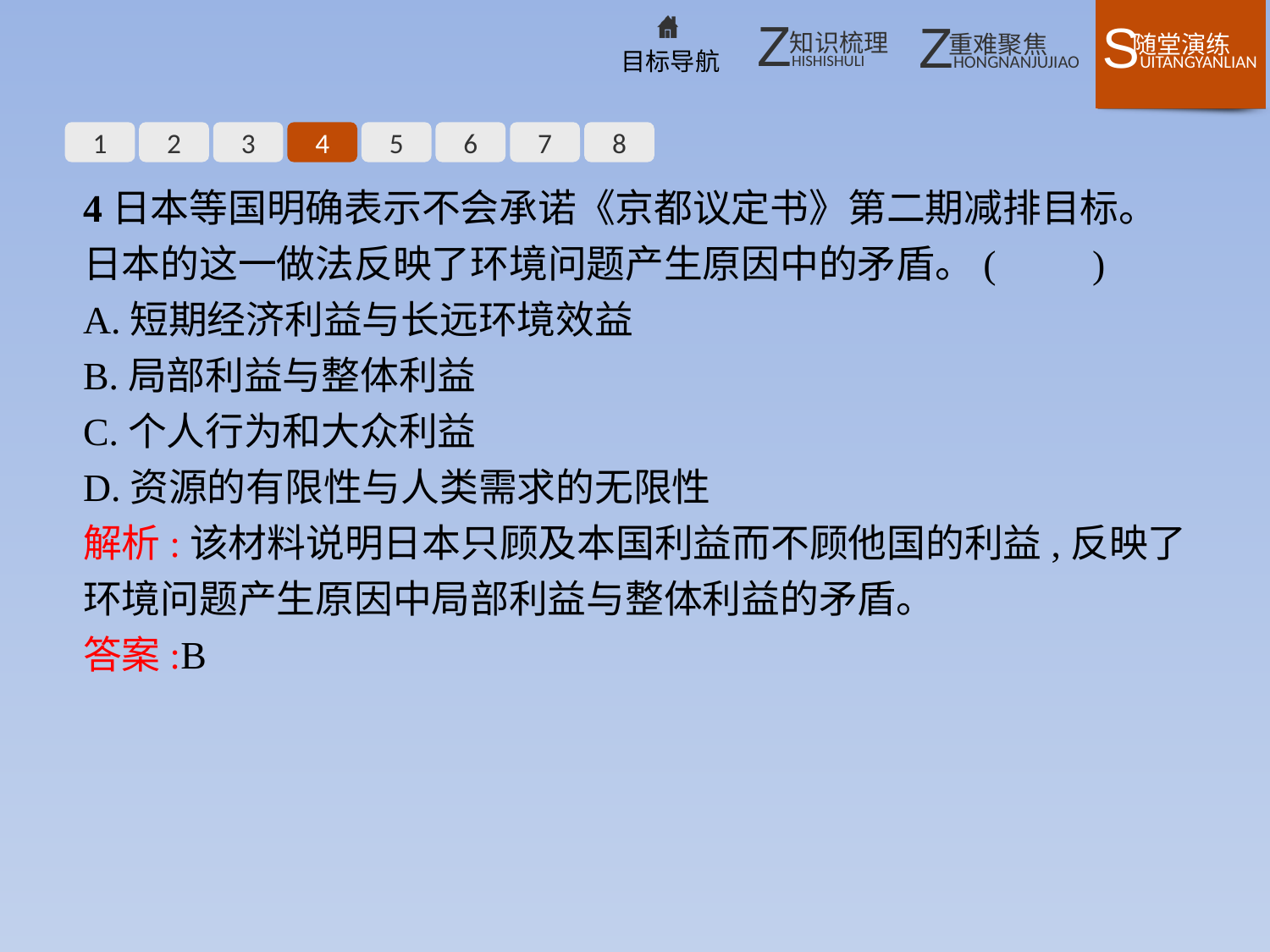

1
2
3
4
5
6
7
8
4日本等国明确表示不会承诺《京都议定书》第二期减排目标。日本的这一做法反映了环境问题产生原因中的矛盾。(　　)
A.短期经济利益与长远环境效益
B.局部利益与整体利益
C.个人行为和大众利益
D.资源的有限性与人类需求的无限性
解析:该材料说明日本只顾及本国利益而不顾他国的利益,反映了环境问题产生原因中局部利益与整体利益的矛盾。
答案:B